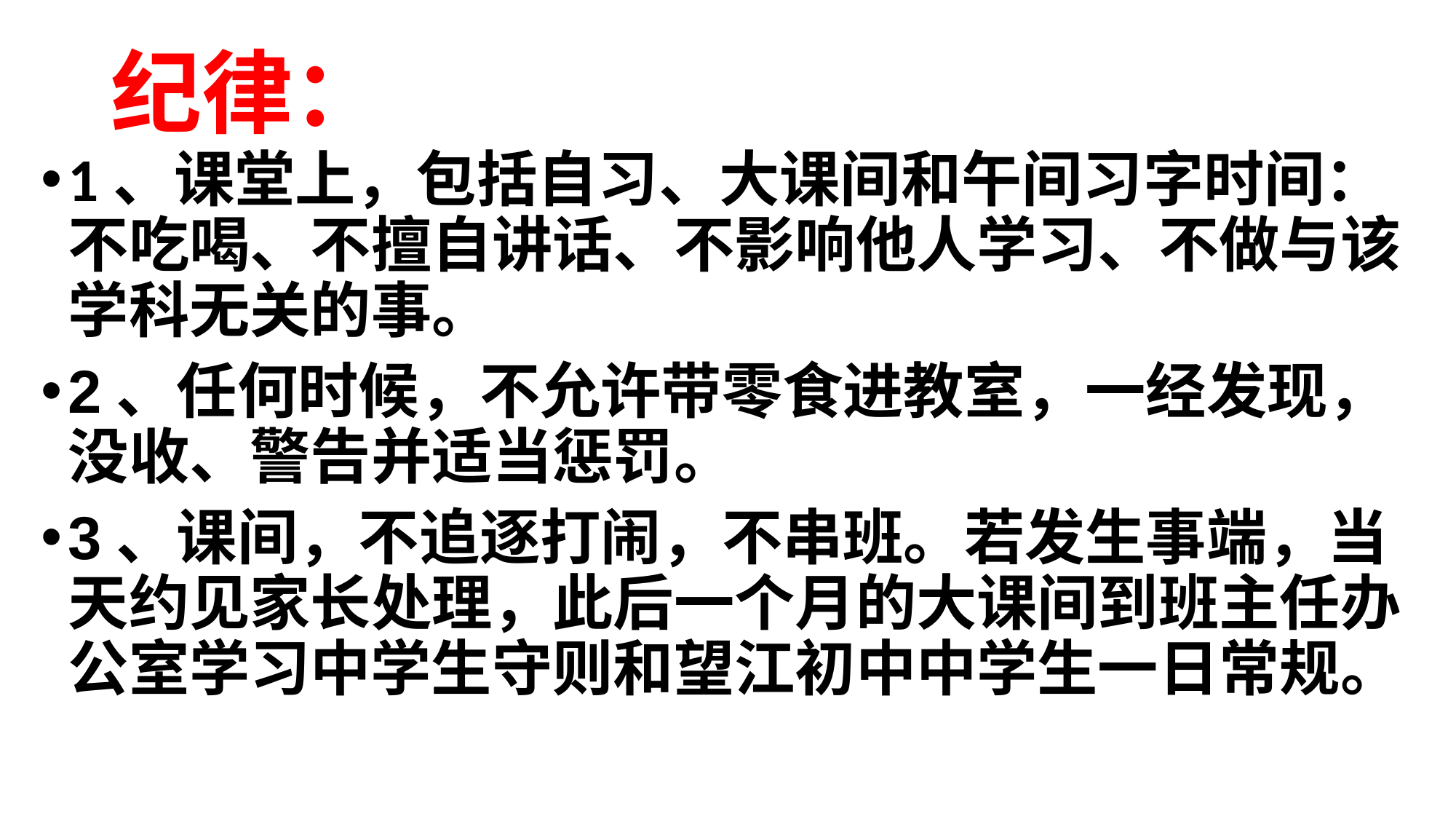

# 纪律：
1、课堂上，包括自习、大课间和午间习字时间：不吃喝、不擅自讲话、不影响他人学习、不做与该学科无关的事。
2、任何时候，不允许带零食进教室，一经发现，没收、警告并适当惩罚。
3、课间，不追逐打闹，不串班。若发生事端，当天约见家长处理，此后一个月的大课间到班主任办公室学习中学生守则和望江初中中学生一日常规。